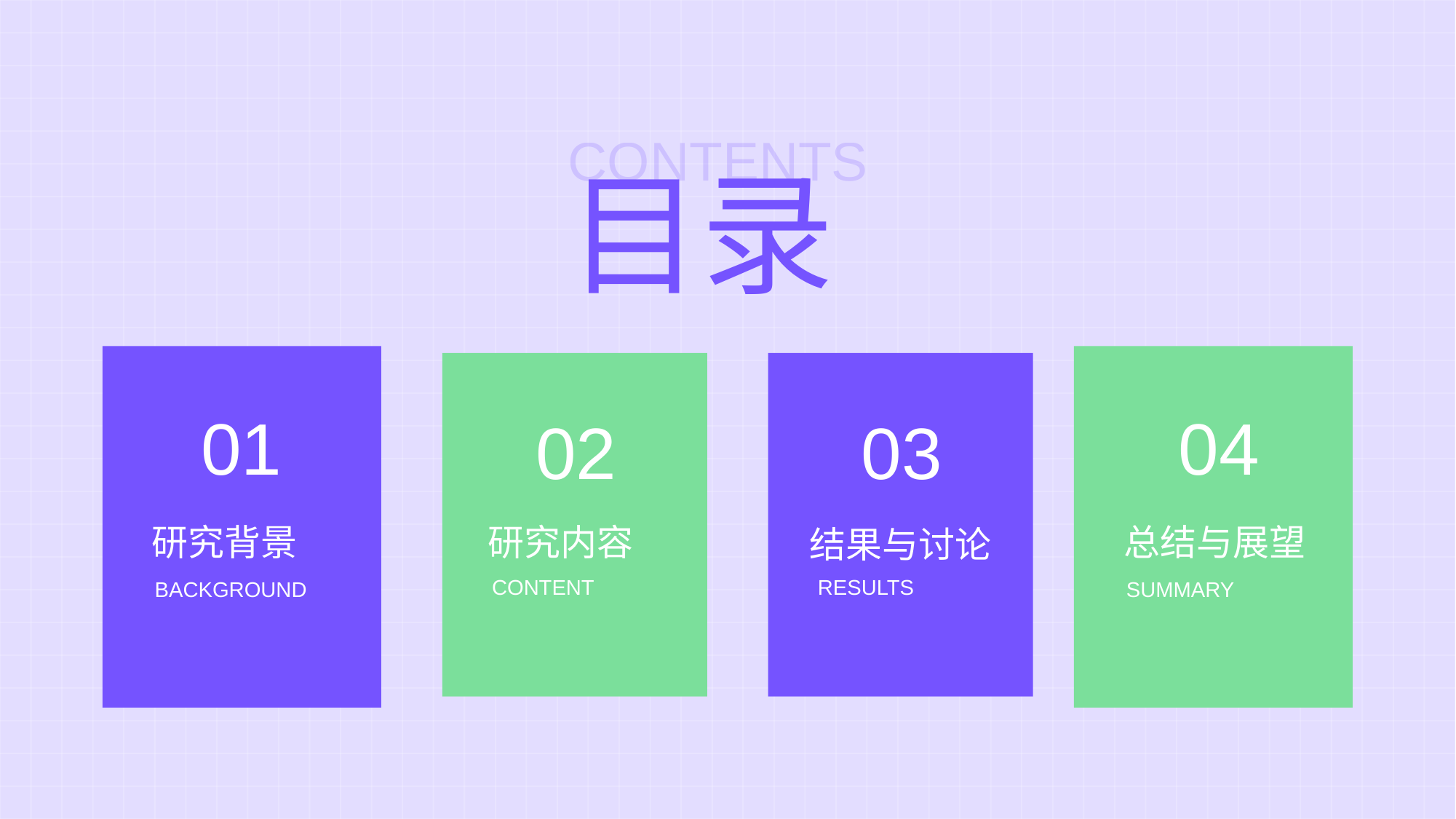

CONTENTS
目录

01
04
02
03
研究背景
总结与展望
研究内容
结果与讨论
CONTENT
RESULTS
BACKGROUND
SUMMARY